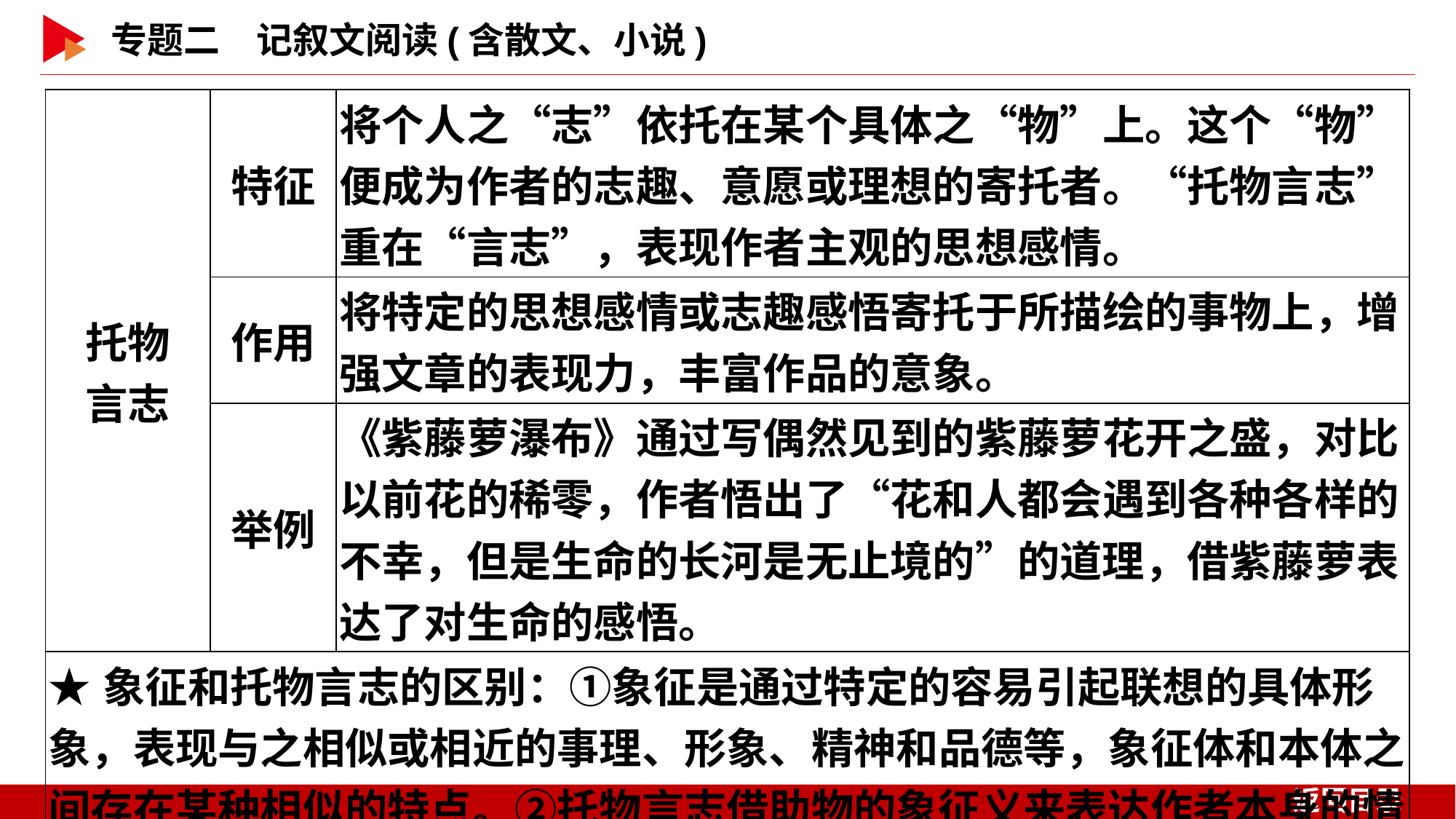

| 托物 言志 | 特征 | 将个人之“志”依托在某个具体之“物”上。这个“物”便成为作者的志趣、意愿或理想的寄托者。“托物言志”重在“言志”，表现作者主观的思想感情。 |
| --- | --- | --- |
|  | 作用 | 将特定的思想感情或志趣感悟寄托于所描绘的事物上，增强文章的表现力，丰富作品的意象。 |
|  | 举例 | 《紫藤萝瀑布》通过写偶然见到的紫藤萝花开之盛，对比以前花的稀零，作者悟出了“花和人都会遇到各种各样的不幸，但是生命的长河是无止境的”的道理，借紫藤萝表达了对生命的感悟。 |
| ★象征和托物言志的区别：①象征是通过特定的容易引起联想的具体形象，表现与之相似或相近的事理、形象、精神和品德等，象征体和本体之间存在某种相似的特点。②托物言志借助物的象征义来表达作者本身的情感、胸怀、志向等，更强调个人的抱负、理想和追求。 |  |  |